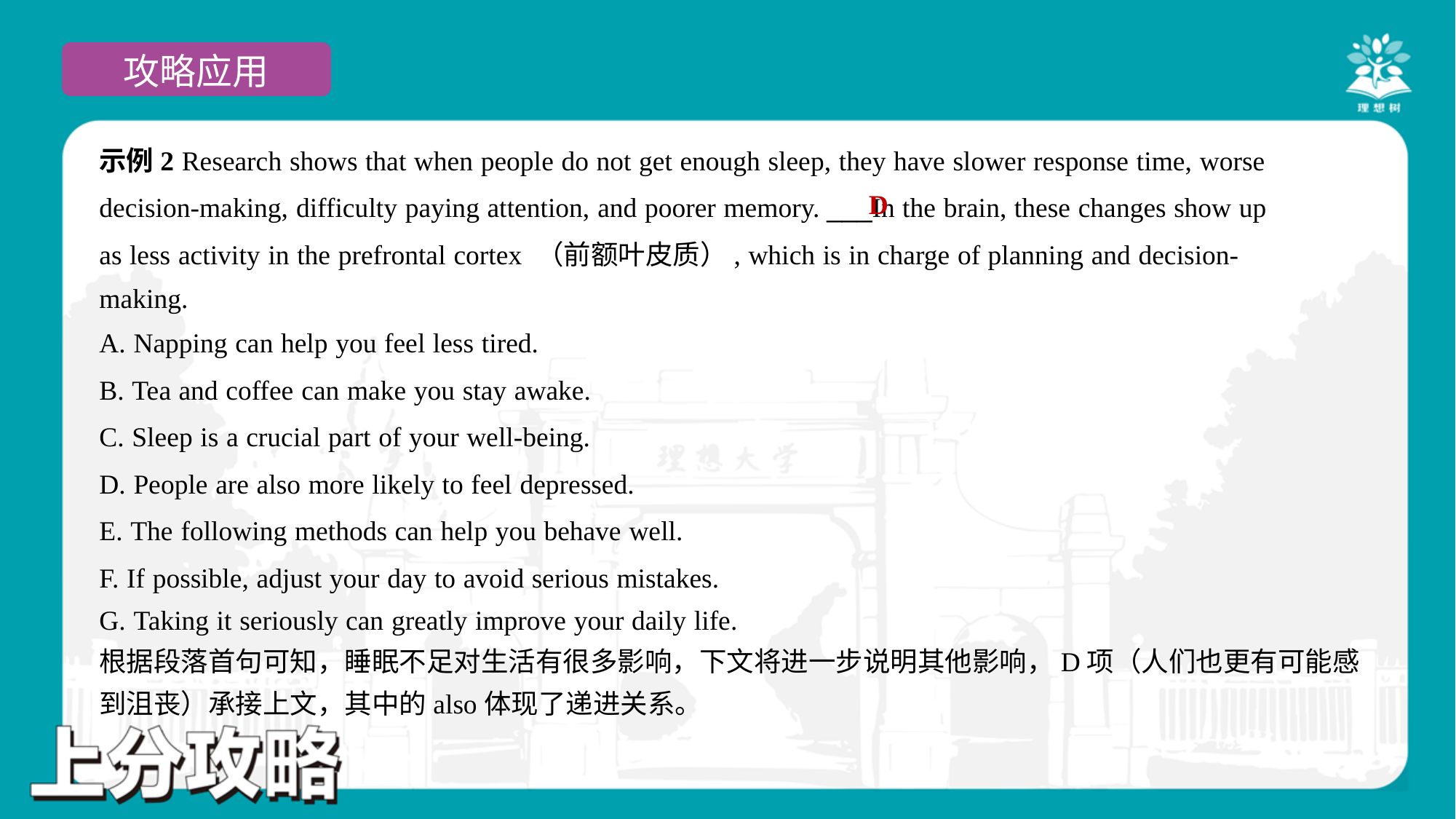

示例2 Research shows that when people do not get enough sleep, they have slower response time, worse
decision-making, difficulty paying attention, and poorer memory. ___In the brain, these changes show up
as less activity in the prefrontal cortex （前额叶皮质）, which is in charge of planning and decision-
making.
D
A. Napping can help you feel less tired.
B. Tea and coffee can make you stay awake.
C. Sleep is a crucial part of your well-being.
D. People are also more likely to feel depressed.
E. The following methods can help you behave well.
F. If possible, adjust your day to avoid serious mistakes.
G. Taking it seriously can greatly improve your daily life.
根据段落首句可知，睡眠不足对生活有很多影响，下文将进一步说明其他影响，D项（人们也更有可能感
到沮丧）承接上文，其中的also体现了递进关系。